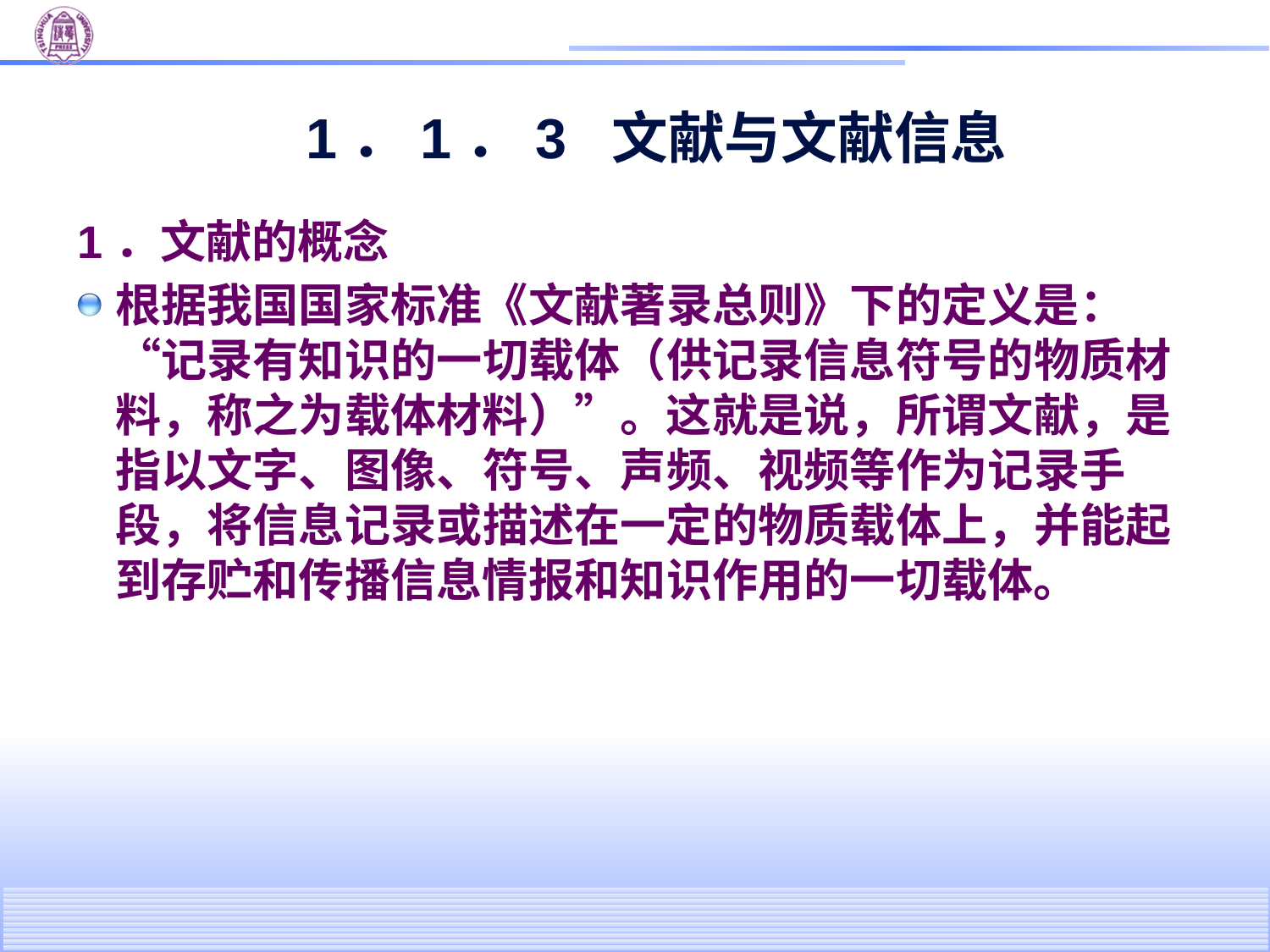

# 1．1．3  文献与文献信息
1．文献的概念
根据我国国家标准《文献著录总则》下的定义是：“记录有知识的一切载体（供记录信息符号的物质材料，称之为载体材料）”。这就是说，所谓文献，是指以文字、图像、符号、声频、视频等作为记录手段，将信息记录或描述在一定的物质载体上，并能起到存贮和传播信息情报和知识作用的一切载体。